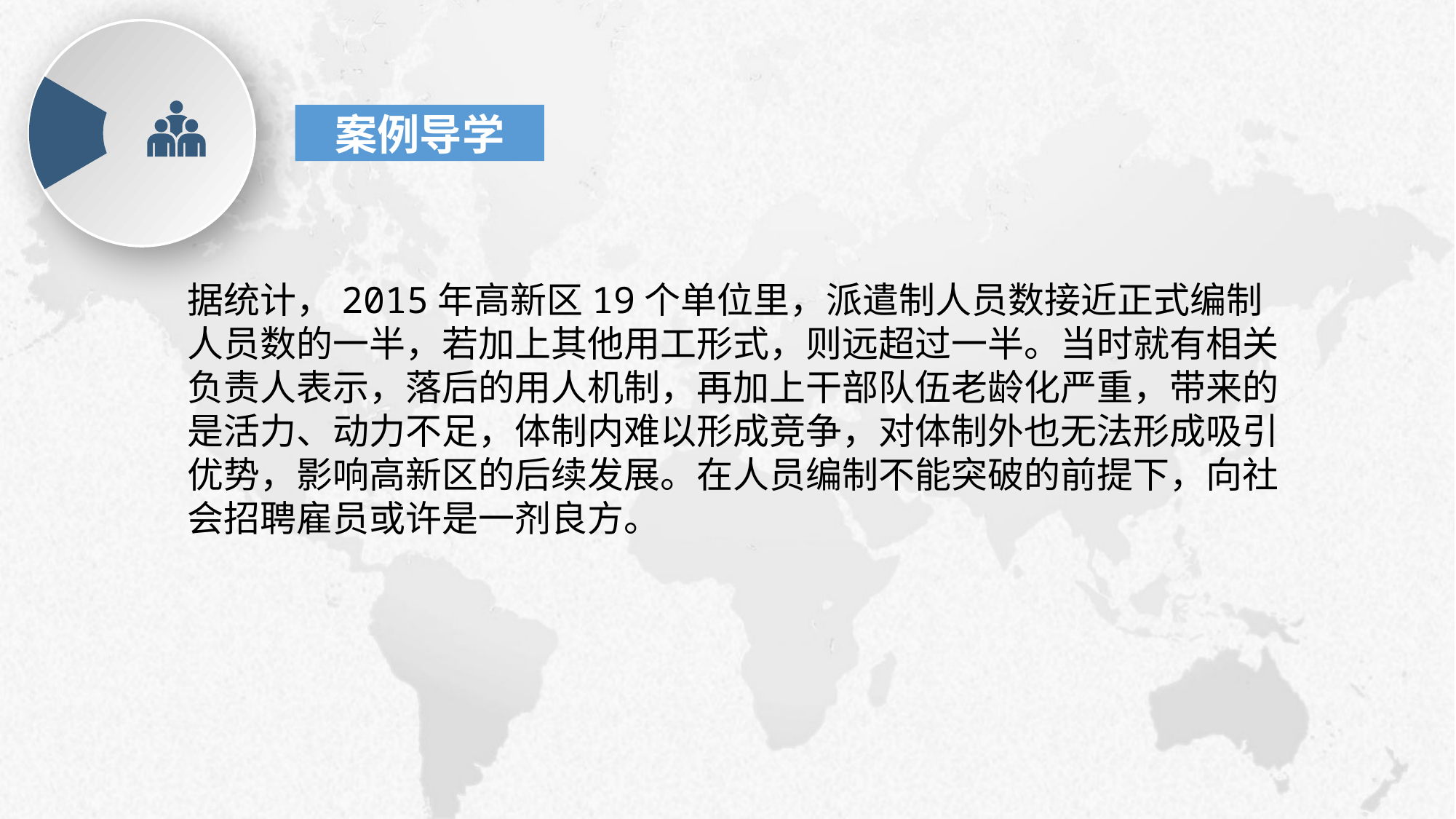

案例导学
据统计，2015年高新区19个单位里，派遣制人员数接近正式编制人员数的一半，若加上其他用工形式，则远超过一半。当时就有相关负责人表示，落后的用人机制，再加上干部队伍老龄化严重，带来的是活力、动力不足，体制内难以形成竞争，对体制外也无法形成吸引优势，影响高新区的后续发展。在人员编制不能突破的前提下，向社会招聘雇员或许是一剂良方。